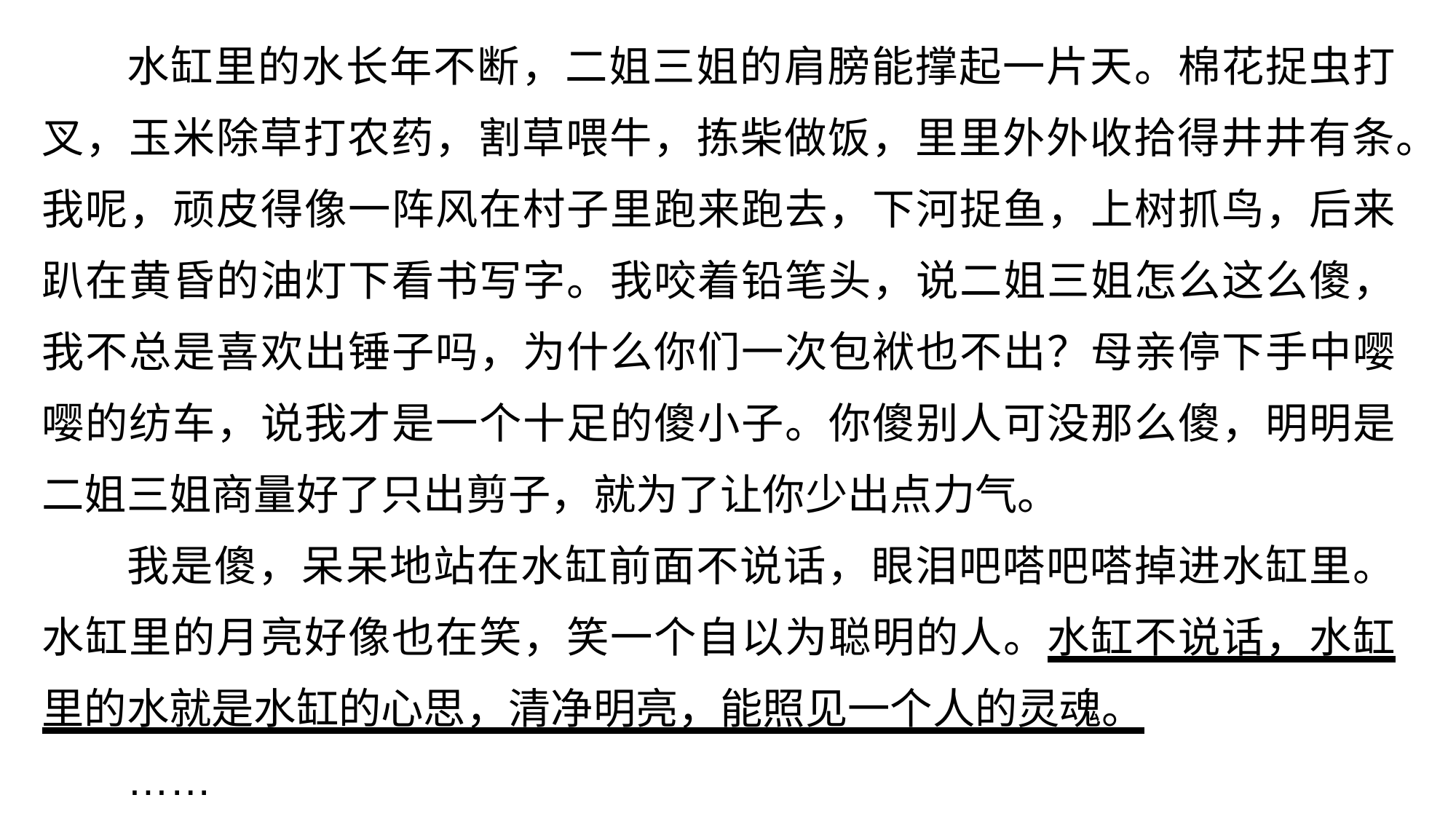

水缸里的水长年不断，二姐三姐的肩膀能撑起一片天。棉花捉虫打叉，玉米除草打农药，割草喂牛，拣柴做饭，里里外外收拾得井井有条。我呢，顽皮得像一阵风在村子里跑来跑去，下河捉鱼，上树抓鸟，后来趴在黄昏的油灯下看书写字。我咬着铅笔头，说二姐三姐怎么这么傻，我不总是喜欢出锤子吗，为什么你们一次包袱也不出？母亲停下手中嘤嘤的纺车，说我才是一个十足的傻小子。你傻别人可没那么傻，明明是二姐三姐商量好了只出剪子，就为了让你少出点力气。
我是傻，呆呆地站在水缸前面不说话，眼泪吧嗒吧嗒掉进水缸里。水缸里的月亮好像也在笑，笑一个自以为聪明的人。水缸不说话，水缸里的水就是水缸的心思，清净明亮，能照见一个人的灵魂。
……